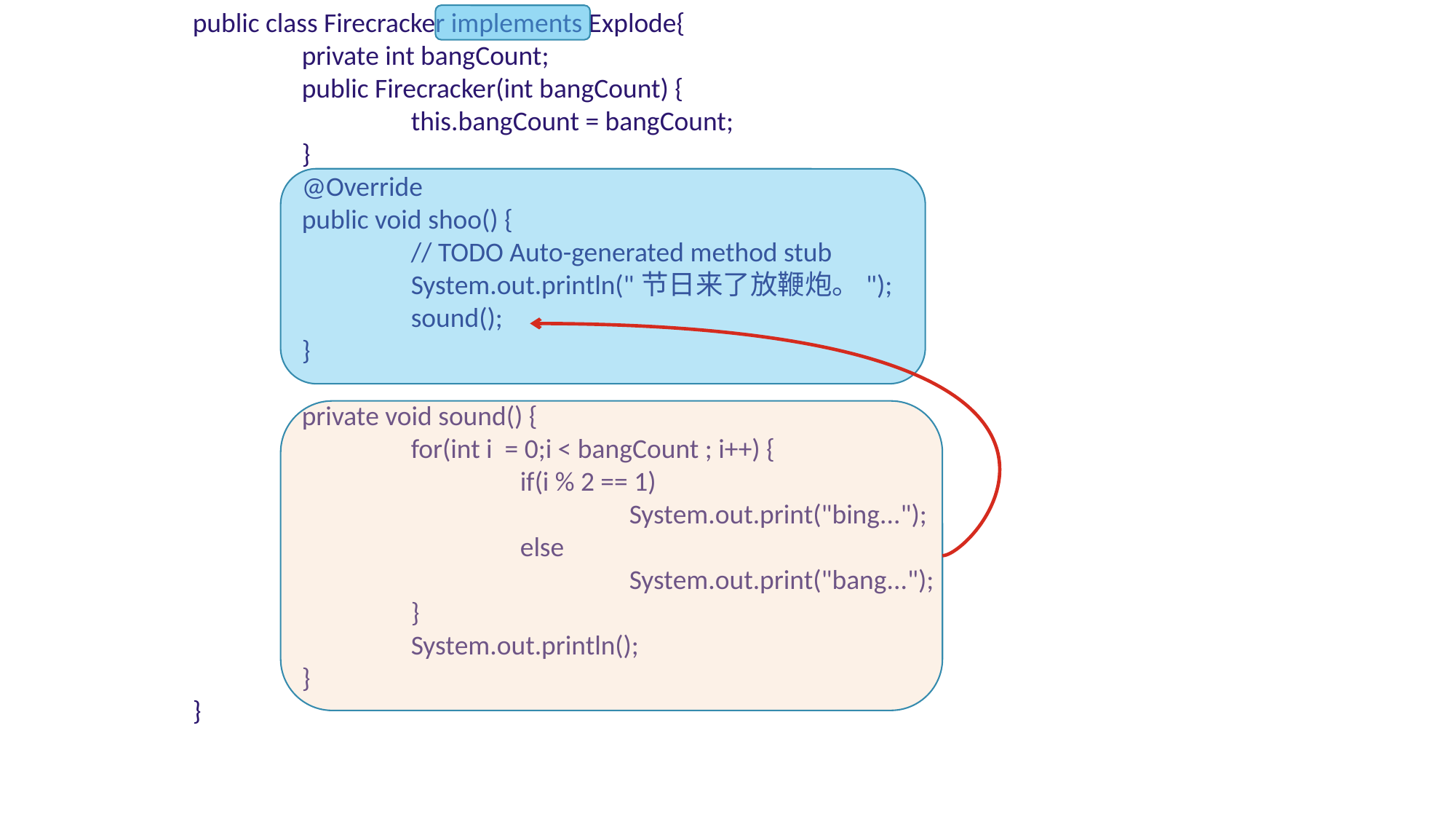

public class Firecracker implements Explode{
	private int bangCount;
	public Firecracker(int bangCount) {
		this.bangCount = bangCount;
	}
	@Override
	public void shoo() {
		// TODO Auto-generated method stub
		System.out.println("节日来了放鞭炮。");
		sound();
	}

	private void sound() {
		for(int i  = 0;i < bangCount ; i++) {
			if(i % 2 == 1)
				System.out.print("bing...");
			else
				System.out.print("bang...");
		}
		System.out.println();
	}
}